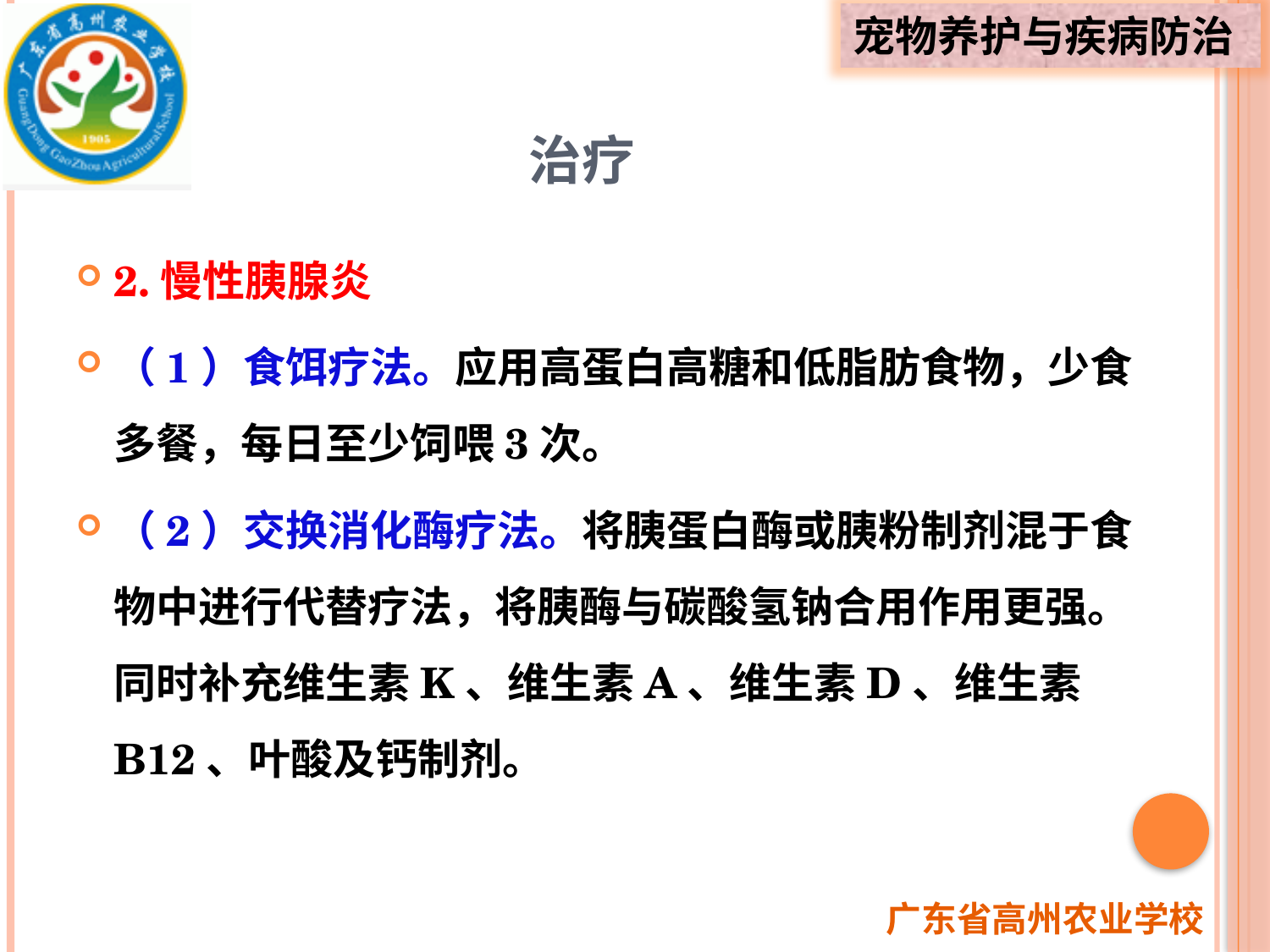

# 治疗
2.慢性胰腺炎
（1）食饵疗法。应用高蛋白高糖和低脂肪食物，少食多餐，每日至少饲喂3次。
（2）交换消化酶疗法。将胰蛋白酶或胰粉制剂混于食物中进行代替疗法，将胰酶与碳酸氢钠合用作用更强。同时补充维生素K、维生素A、维生素D、维生素B12、叶酸及钙制剂。